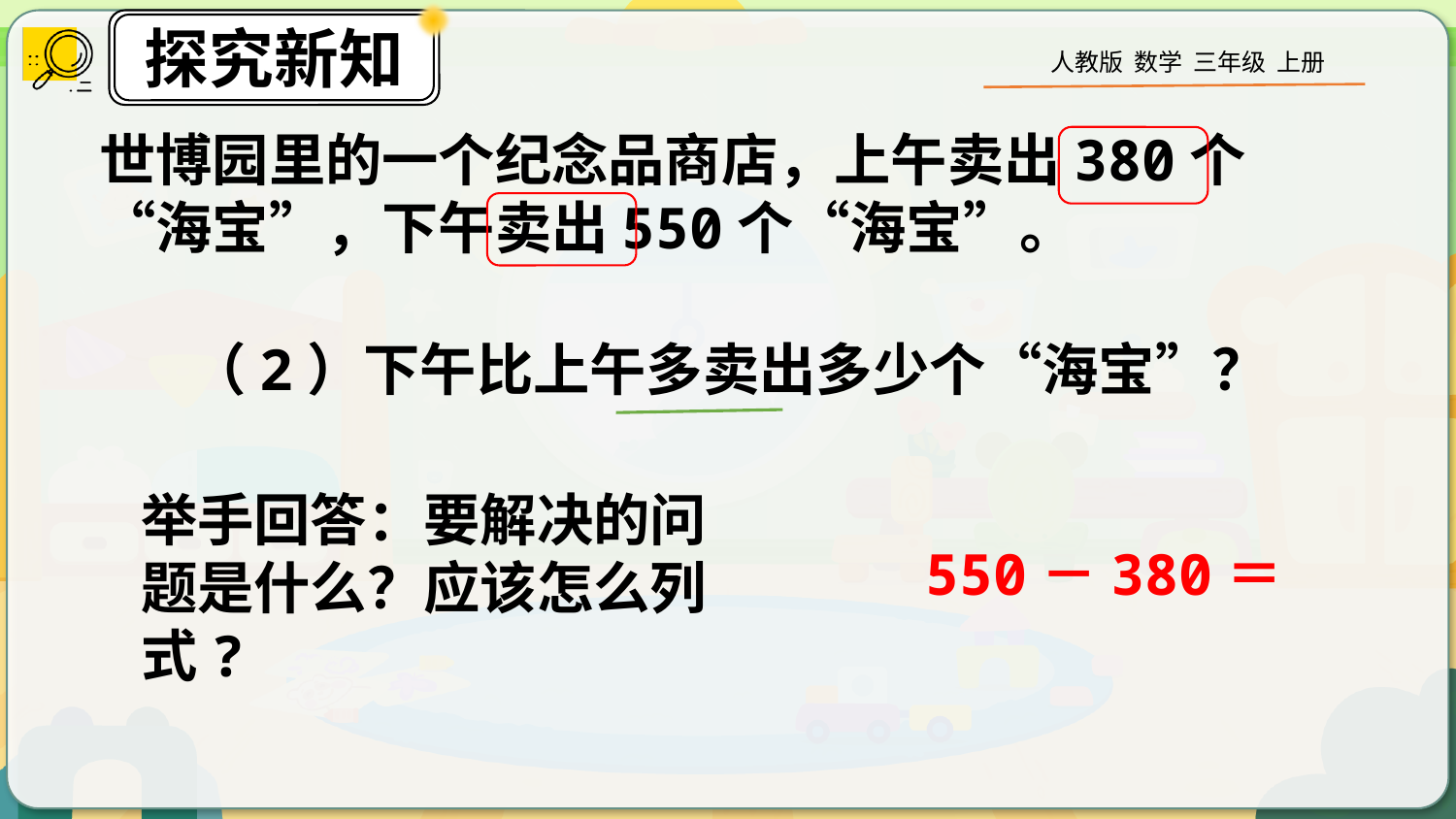

世博园里的一个纪念品商店，上午卖出380个“海宝”，下午卖出550个“海宝”。

（2）下午比上午多卖出多少个“海宝”？
举手回答：要解决的问题是什么？应该怎么列式?
550－380＝